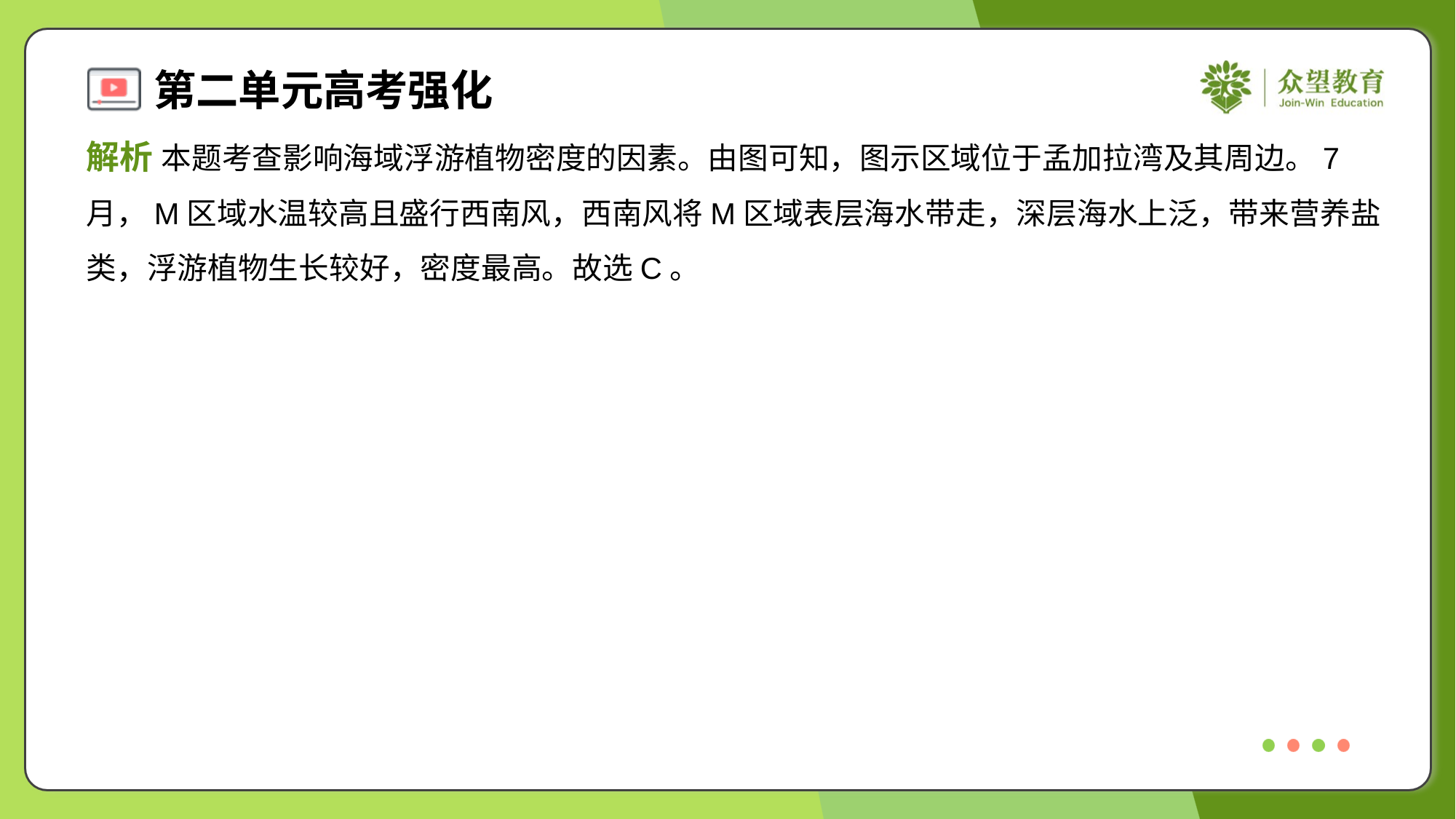

解析 本题考查影响海域浮游植物密度的因素。由图可知，图示区域位于孟加拉湾及其周边。7
月，M区域水温较高且盛行西南风，西南风将M区域表层海水带走，深层海水上泛，带来营养盐
类，浮游植物生长较好，密度最高。故选C。